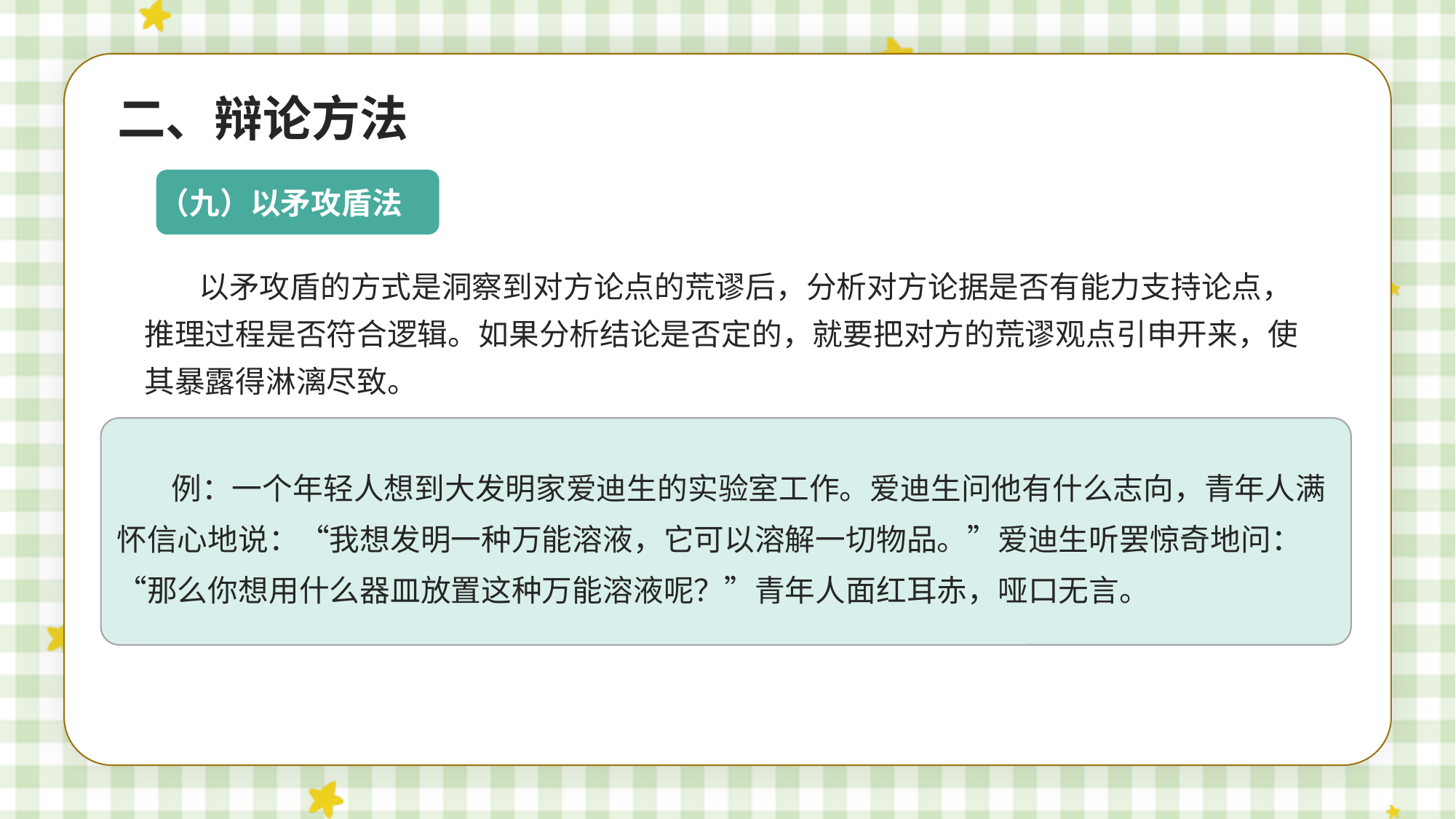

二、辩论方法
（九）以矛攻盾法
以矛攻盾的方式是洞察到对方论点的荒谬后，分析对方论据是否有能力支持论点，推理过程是否符合逻辑。如果分析结论是否定的，就要把对方的荒谬观点引申开来，使其暴露得淋漓尽致。
例：一个年轻人想到大发明家爱迪生的实验室工作。爱迪生问他有什么志向，青年人满怀信心地说：“我想发明一种万能溶液，它可以溶解一切物品。”爱迪生听罢惊奇地问：“那么你想用什么器皿放置这种万能溶液呢？”青年人面红耳赤，哑口无言。